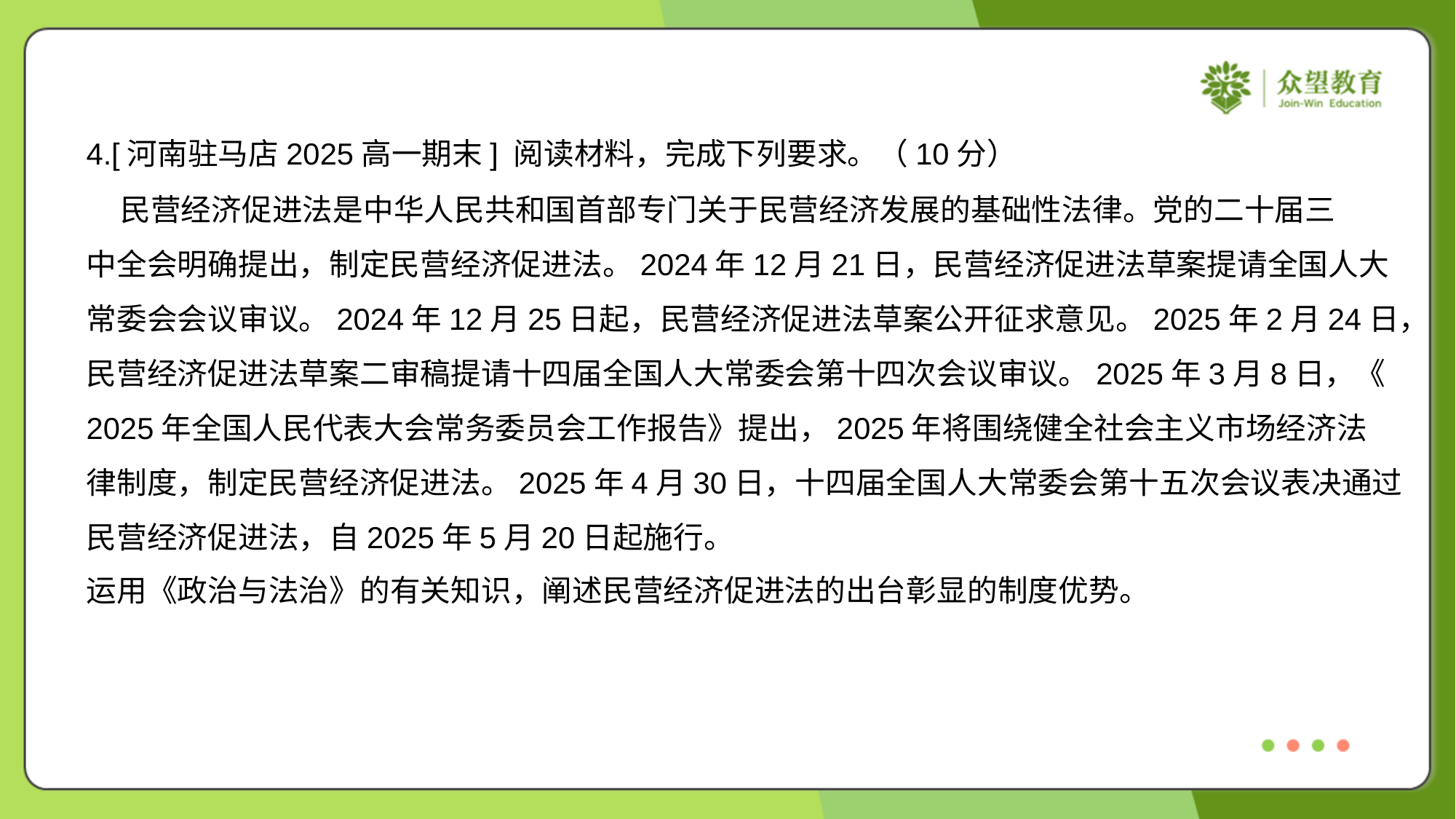

4.[河南驻马店2025高一期末] 阅读材料，完成下列要求。（10分）
    民营经济促进法是中华人民共和国首部专门关于民营经济发展的基础性法律。党的二十届三
中全会明确提出，制定民营经济促进法。2024年12月21日，民营经济促进法草案提请全国人大
常委会会议审议。2024年12月25日起，民营经济促进法草案公开征求意见。2025年2月24日，
民营经济促进法草案二审稿提请十四届全国人大常委会第十四次会议审议。2025年3月8日，《
2025年全国人民代表大会常务委员会工作报告》提出，2025年将围绕健全社会主义市场经济法
律制度，制定民营经济促进法。2025年4月30日，十四届全国人大常委会第十五次会议表决通过
民营经济促进法，自2025年5月20日起施行。
运用《政治与法治》的有关知识，阐述民营经济促进法的出台彰显的制度优势。